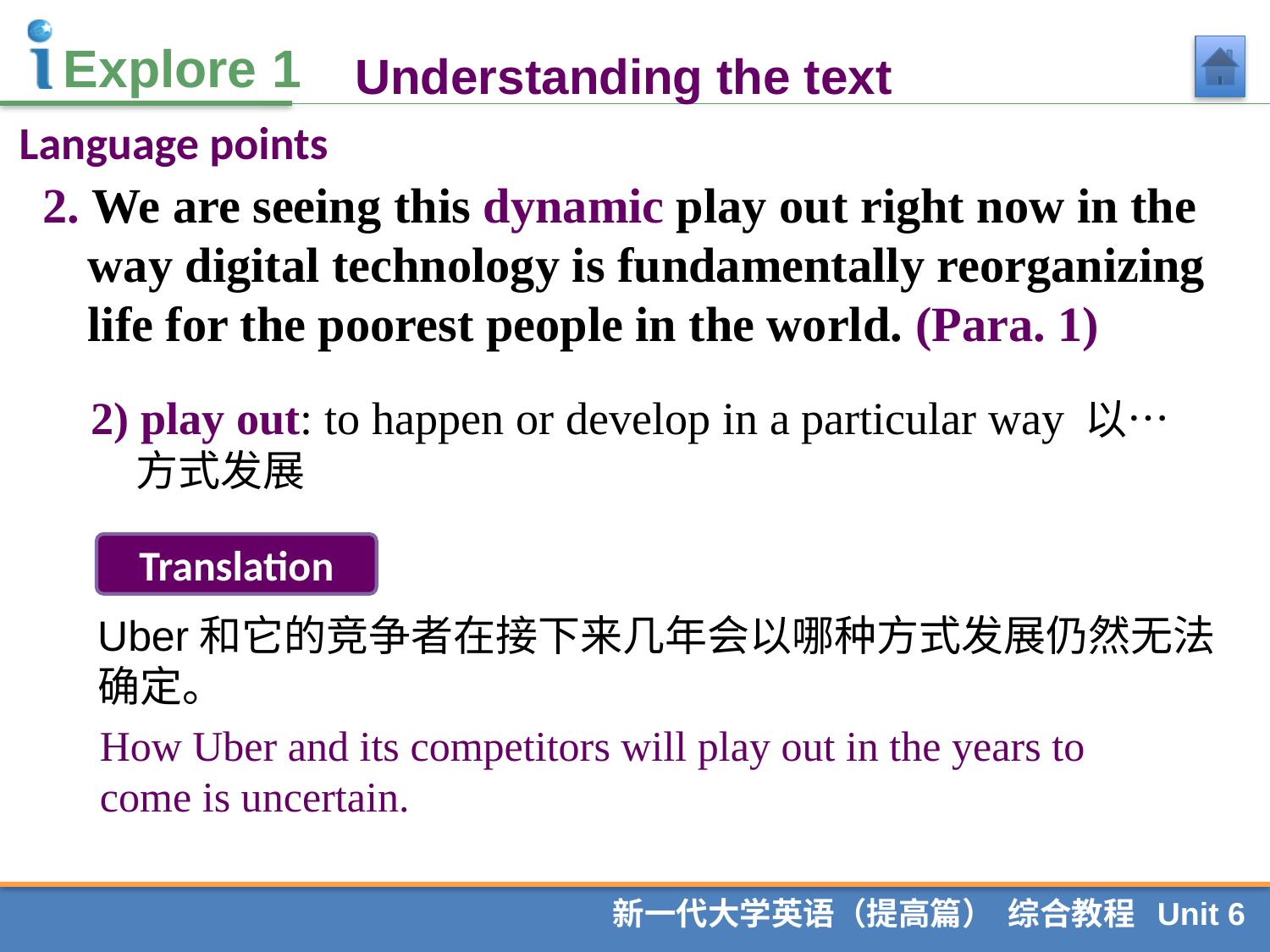

Understanding the text
Language points
2. We are seeing this dynamic play out right now in the way digital technology is fundamentally reorganizing life for the poorest people in the world. (Para. 1)
2) play out: to happen or develop in a particular way 以…方式发展
Translation
Uber和它的竞争者在接下来几年会以哪种方式发展仍然无法确定。
How Uber and its competitors will play out in the years to come is uncertain.